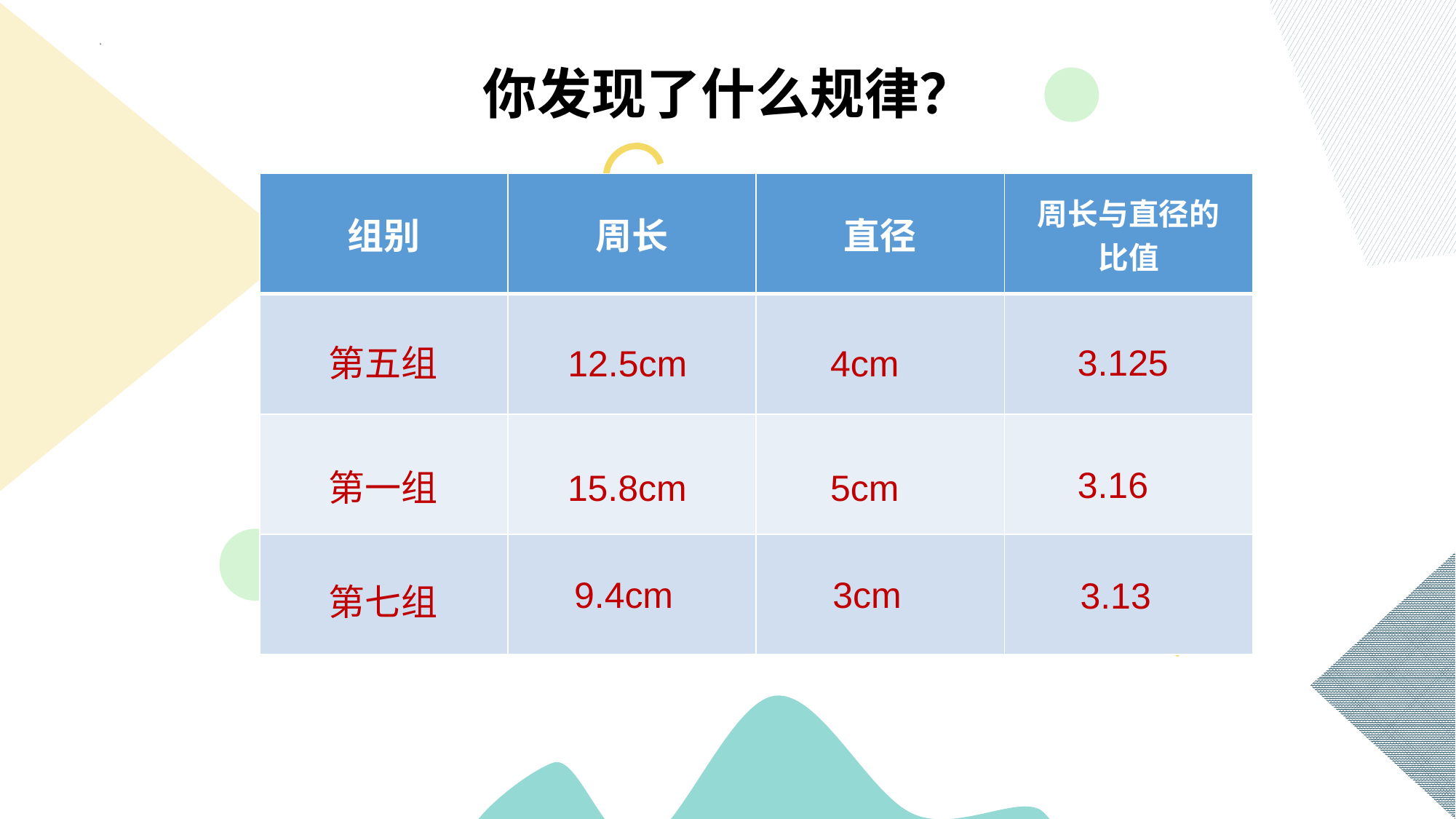

你发现了什么规律？

| 组别 | 周长 | 直径 | 周长与直径的 比值 |
| --- | --- | --- | --- |
|  |  |  |  |
|  |  |  |  |
|  |  |  |  |

3.125
4cm
12.5cm
第五组
3.16
5cm
15.8cm
第一组

9.4cm
3cm
3.13
第七组